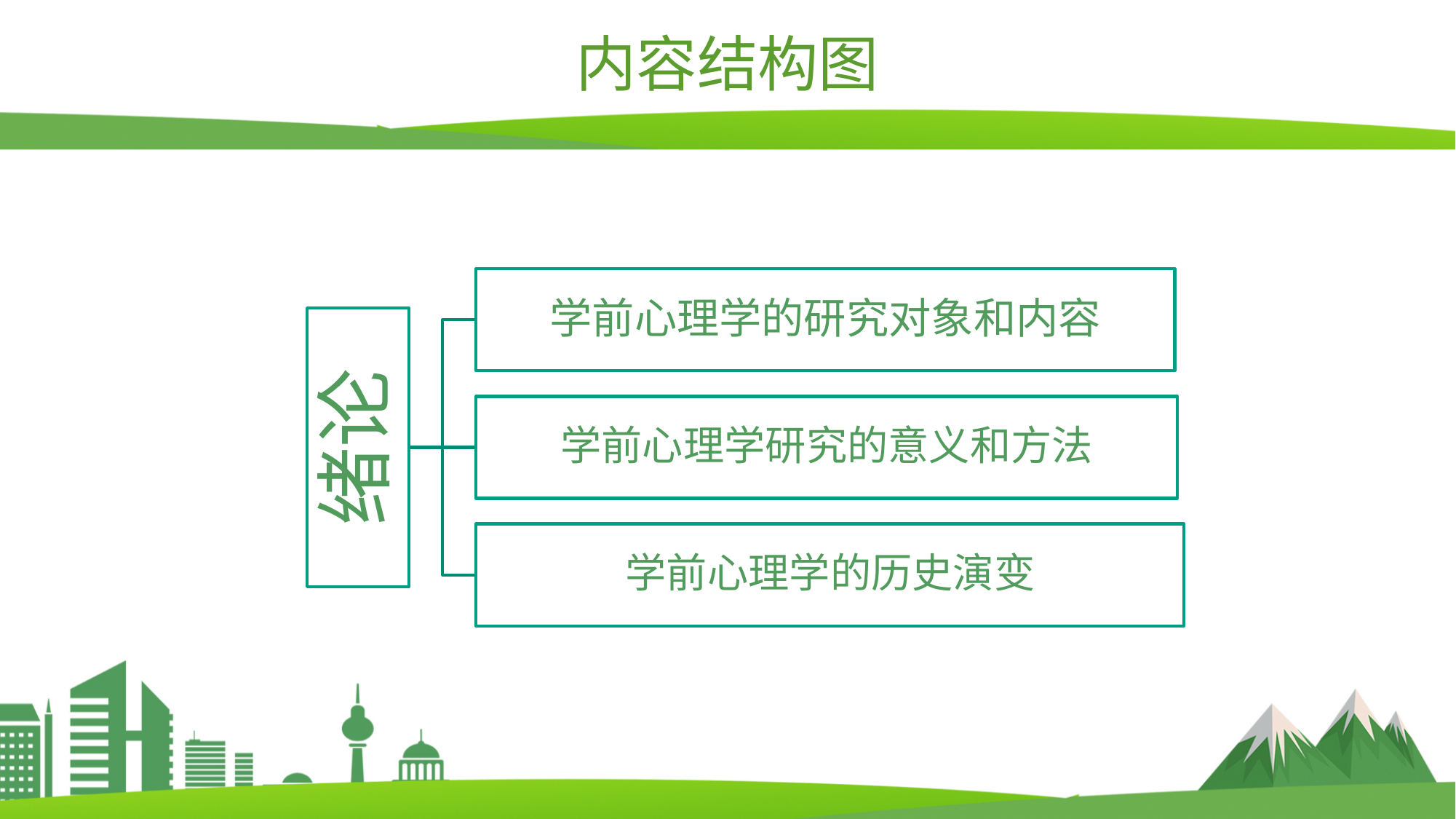

内容结构图

绪论
学前心理学的研究对象和内容
学前心理学研究的意义和方法
学前心理学的历史演变